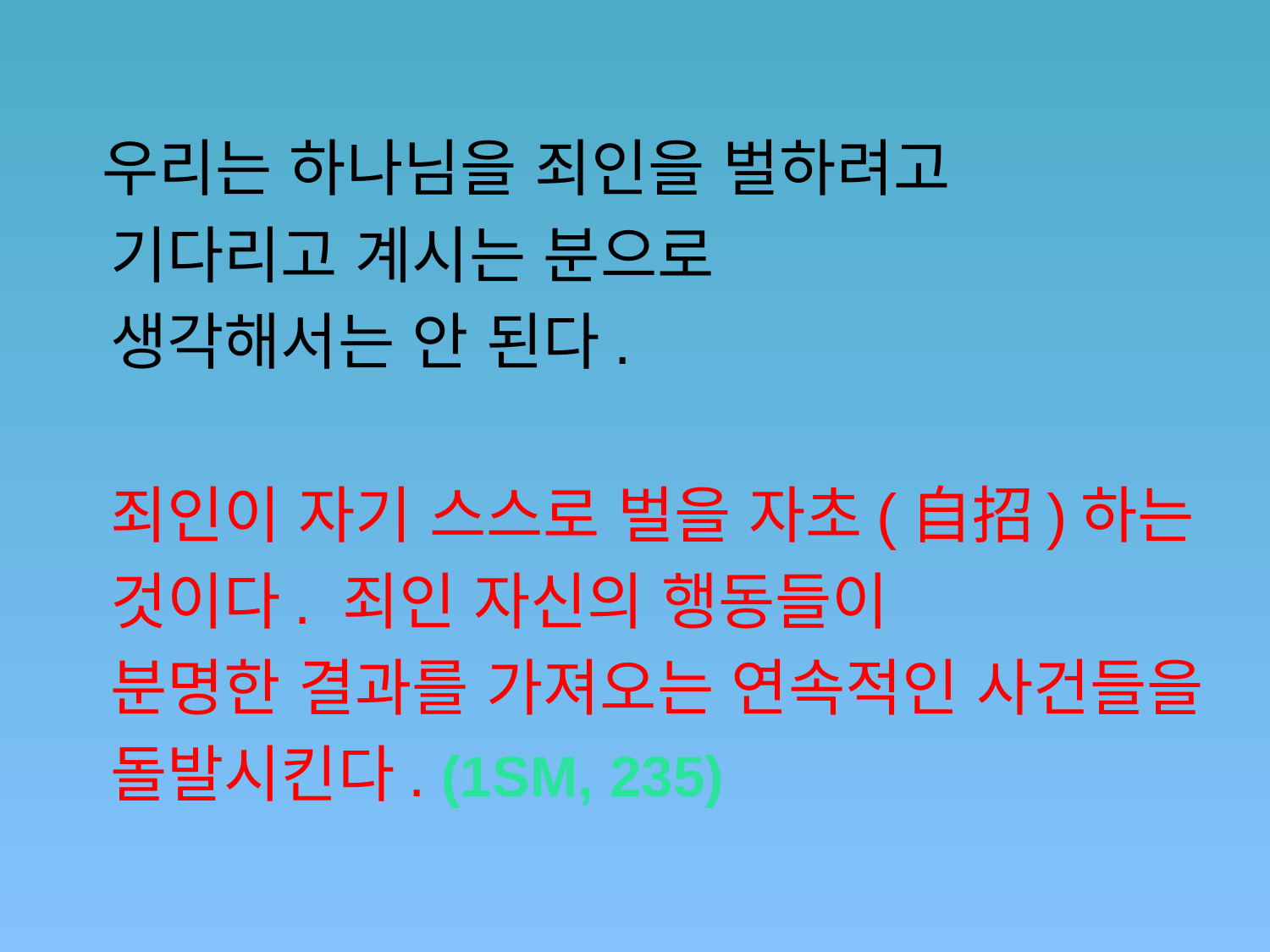

우리는 하나님을 죄인을 벌하려고
  기다리고 계시는 분으로
  생각해서는 안 된다.

  죄인이 자기 스스로 벌을 자초(自招)하는
  것이다. 죄인 자신의 행동들이
  분명한 결과를 가져오는 연속적인 사건들을
  돌발시킨다. (1SM, 235)